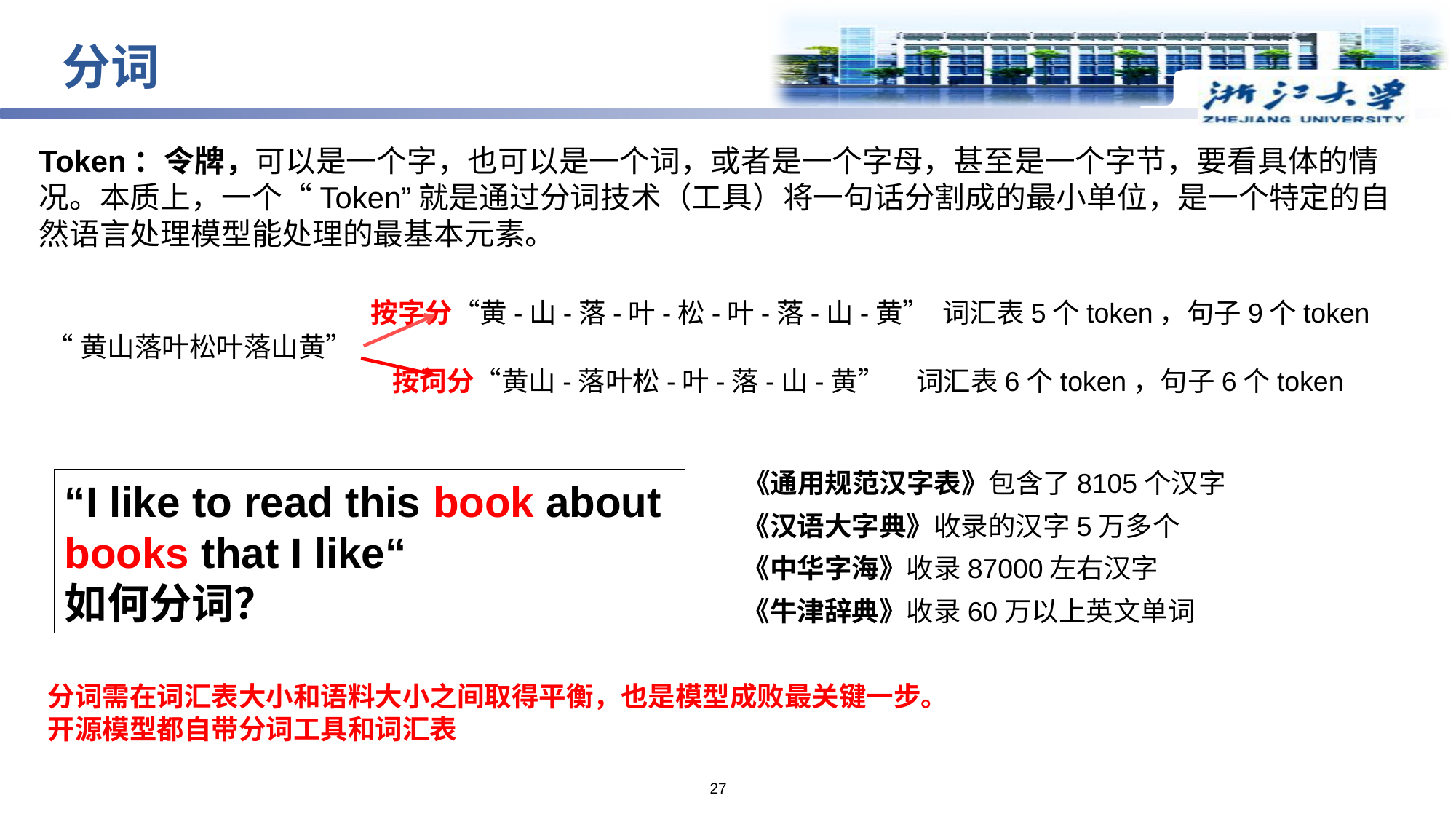

分词
Token：令牌，可以是一个字，也可以是一个词，或者是一个字母，甚至是一个字节，要看具体的情况。本质上，一个“Token”就是通过分词技术（工具）将一句话分割成的最小单位，是一个特定的自然语言处理模型能处理的最基本元素。
按字分“黄-山-落-叶-松-叶-落-山-黄”  词汇表5个token，句子9个token
“黄山落叶松叶落山黄”
按词分“黄山-落叶松-叶-落-山-黄”     词汇表6个token，句子6个token
《通用规范汉字表》包含了8105个汉字
“I like to read this book about books that I like“
如何分词？
《汉语大字典》收录的汉字5万多个
《中华字海》收录87000左右汉字
《牛津辞典》收录60万以上英文单词
分词需在词汇表大小和语料大小之间取得平衡，也是模型成败最关键一步。
开源模型都自带分词工具和词汇表
27